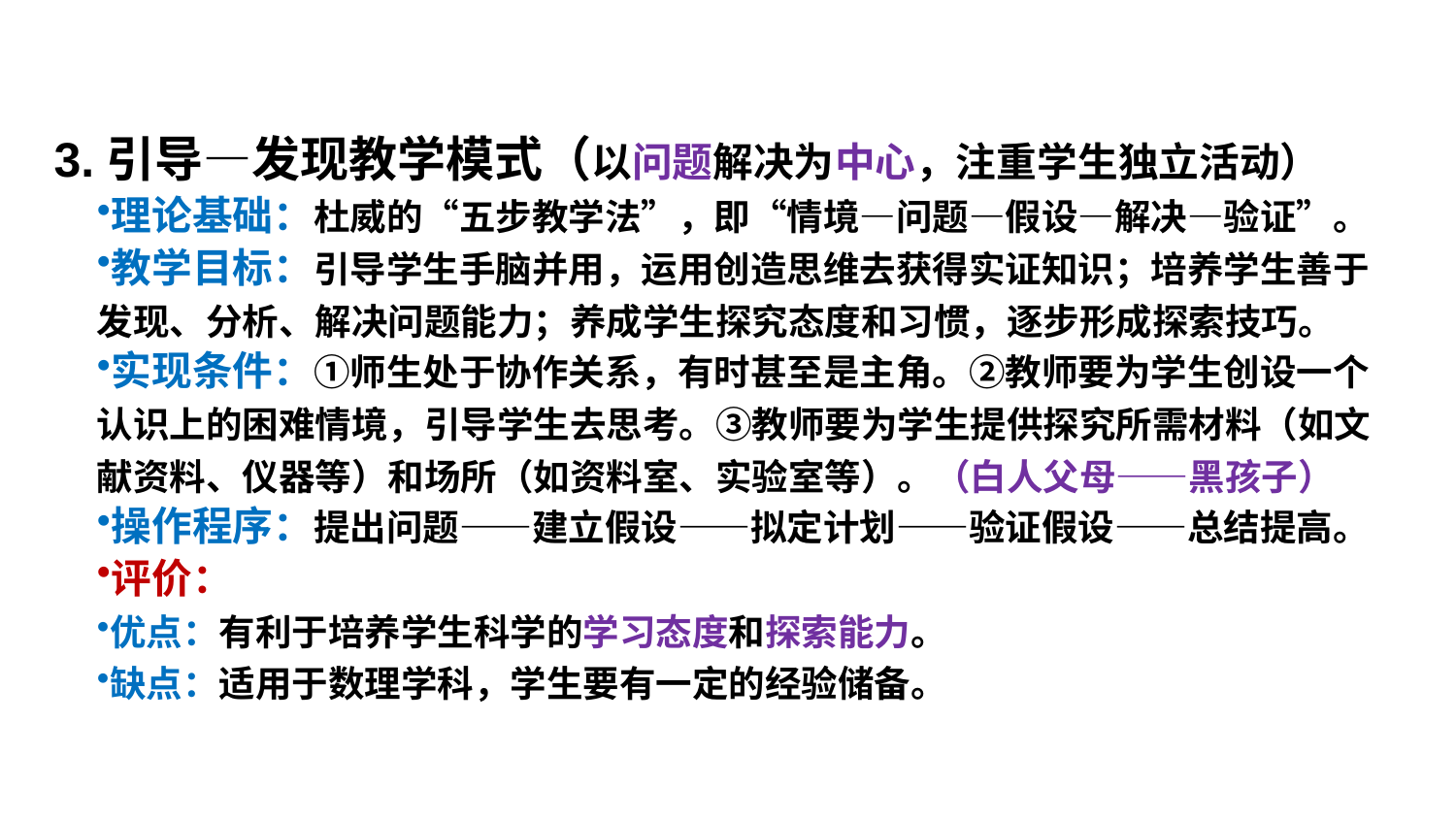

3.引导—发现教学模式（以问题解决为中心，注重学生独立活动）
理论基础：杜威的“五步教学法”，即“情境—问题—假设—解决—验证”。
教学目标：引导学生手脑并用，运用创造思维去获得实证知识；培养学生善于发现、分析、解决问题能力；养成学生探究态度和习惯，逐步形成探索技巧。
实现条件：①师生处于协作关系，有时甚至是主角。②教师要为学生创设一个认识上的困难情境，引导学生去思考。③教师要为学生提供探究所需材料（如文献资料、仪器等）和场所（如资料室、实验室等）。（白人父母——黑孩子）
操作程序：提出问题——建立假设——拟定计划——验证假设——总结提高。
评价：
优点：有利于培养学生科学的学习态度和探索能力。
缺点：适用于数理学科，学生要有一定的经验储备。